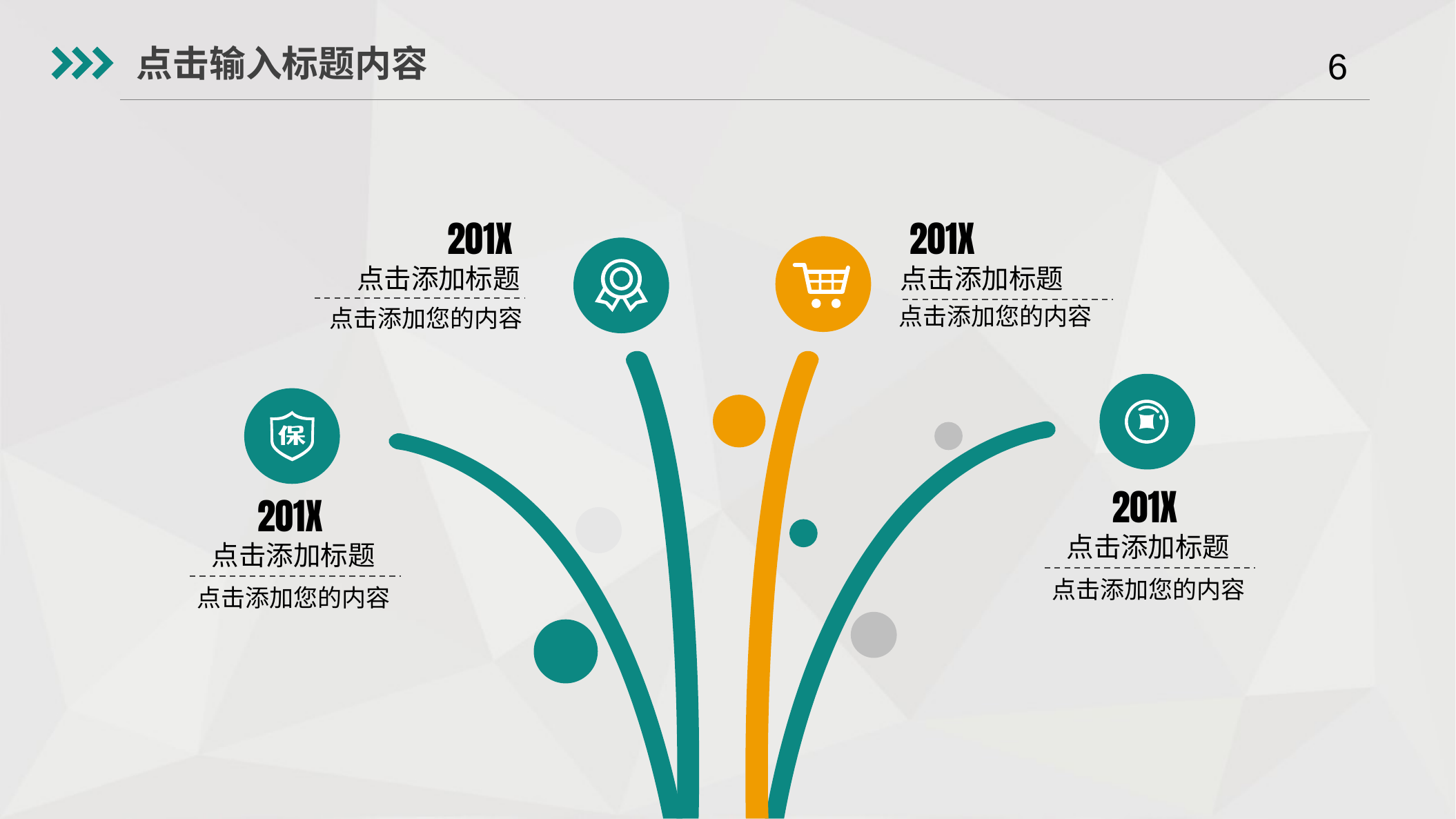

点击输入标题内容
201X
点击添加标题
点击添加您的内容
201X
点击添加标题
点击添加您的内容

201X
点击添加标题
点击添加您的内容
201X
点击添加标题
点击添加您的内容

Yanshifu